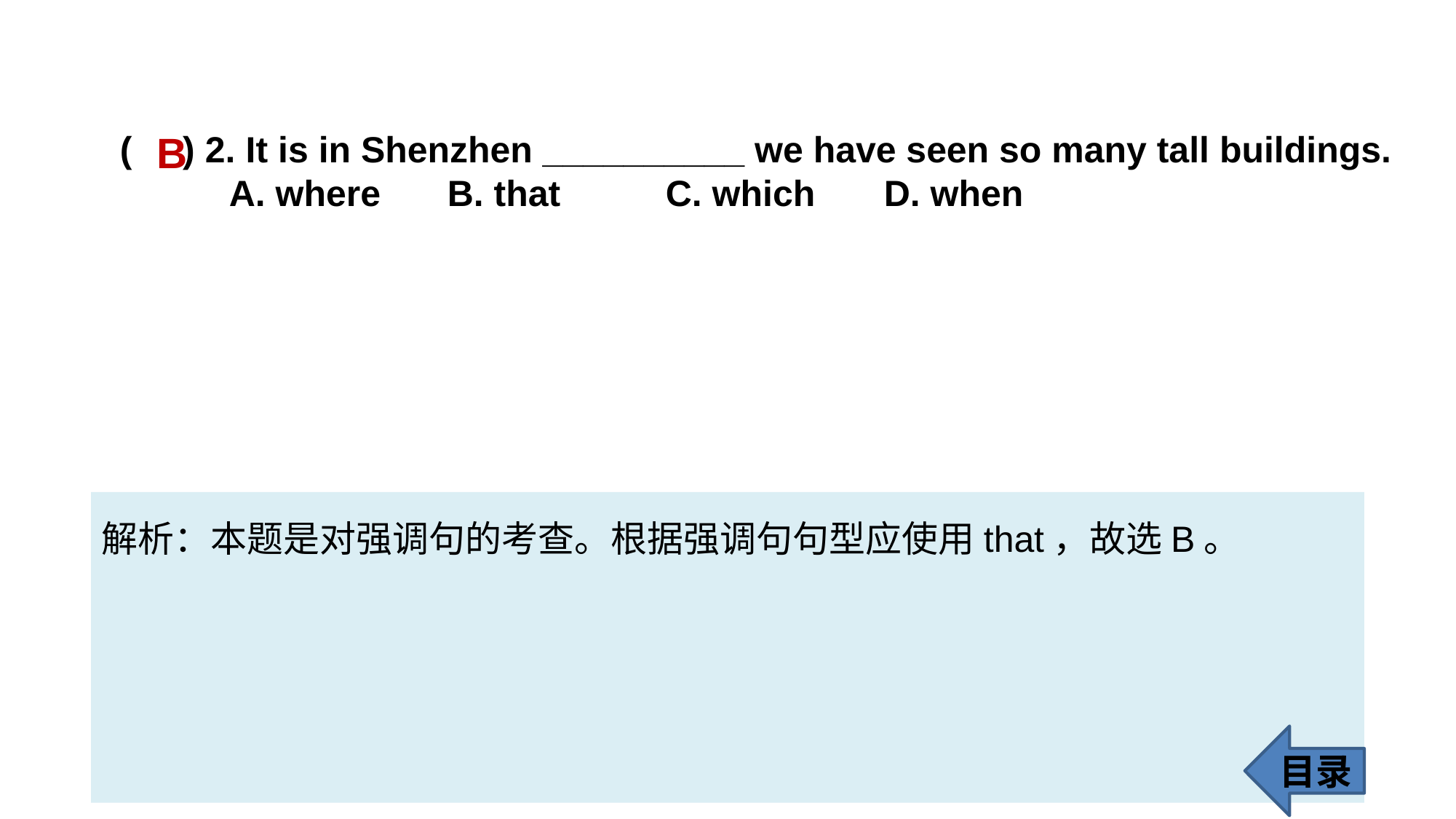

(     ) 2. It is in Shenzhen __________ we have seen so many tall buildings.
	A. where 	B. that 	C. which 	D. when
B

解析：本题是对强调句的考查。根据强调句句型应使用that，故选B。
目录
63